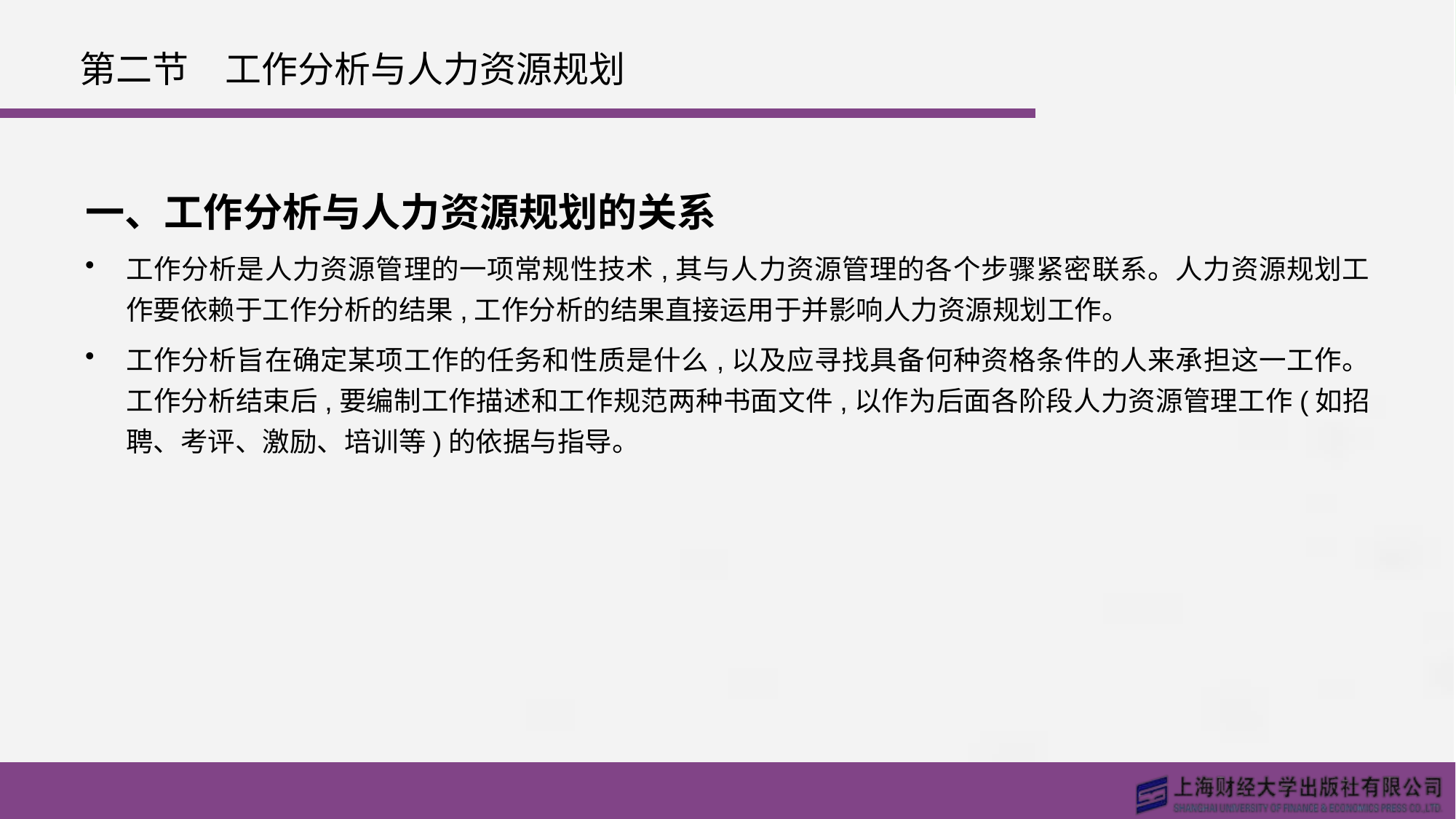

# 第二节　工作分析与人力资源规划
一、工作分析与人力资源规划的关系
工作分析是人力资源管理的一项常规性技术,其与人力资源管理的各个步骤紧密联系。人力资源规划工作要依赖于工作分析的结果,工作分析的结果直接运用于并影响人力资源规划工作。
工作分析旨在确定某项工作的任务和性质是什么,以及应寻找具备何种资格条件的人来承担这一工作。工作分析结束后,要编制工作描述和工作规范两种书面文件,以作为后面各阶段人力资源管理工作(如招聘、考评、激励、培训等)的依据与指导。